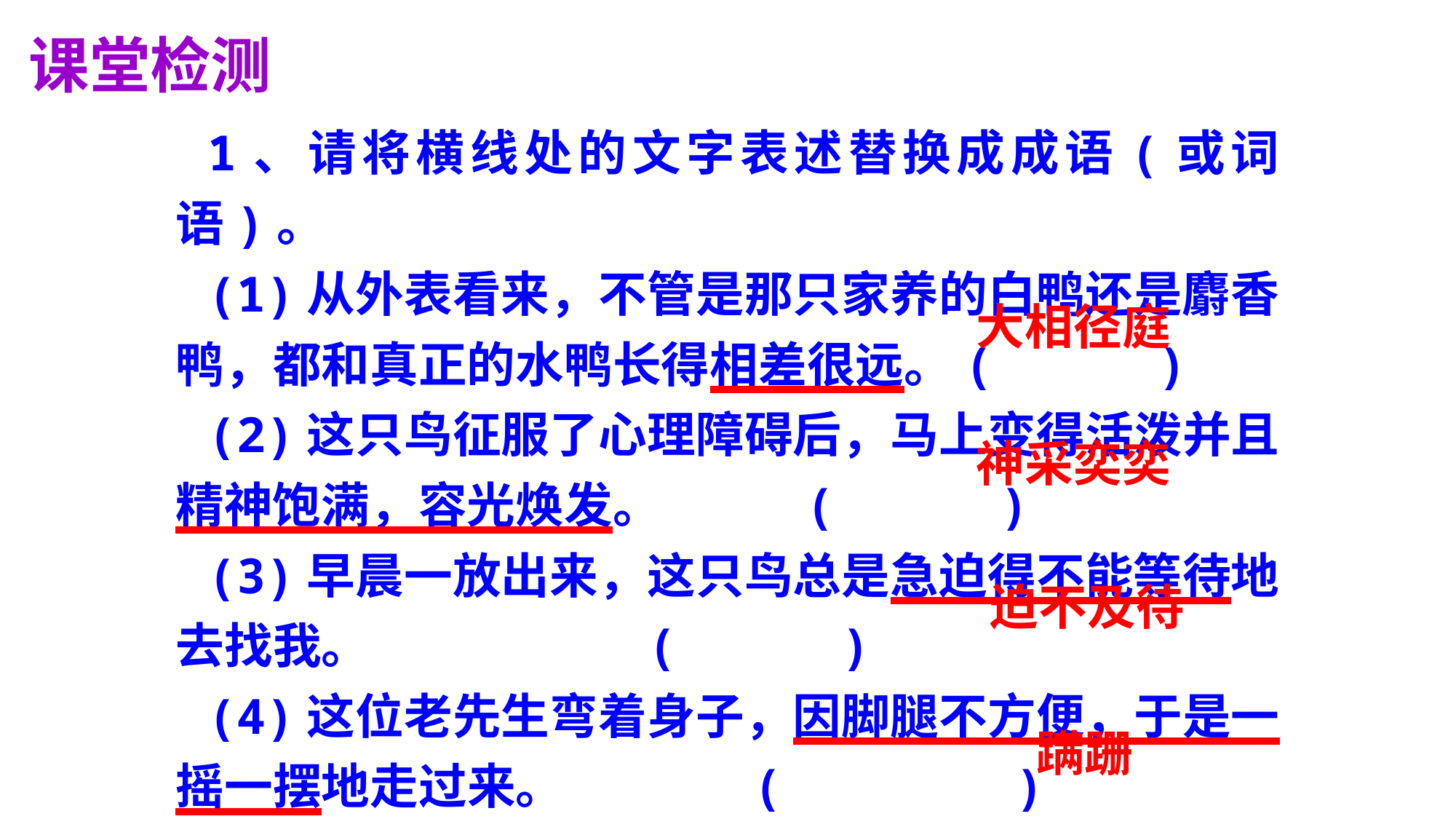

课堂检测
1、请将横线处的文字表述替换成成语(或词语)。
(1)从外表看来，不管是那只家养的白鸭还是麝香鸭，都和真正的水鸭长得相差很远。(　    　)
(2)这只鸟征服了心理障碍后，马上变得活泼并且精神饱满，容光焕发。            (　    　)
(3)早晨一放出来，这只鸟总是急迫得不能等待地去找我。                        (　    　)
(4)这位老先生弯着身子，因脚腿不方便，于是一摇一摆地走过来。                (        )
大相径庭
神采奕奕
迫不及待
 蹒跚